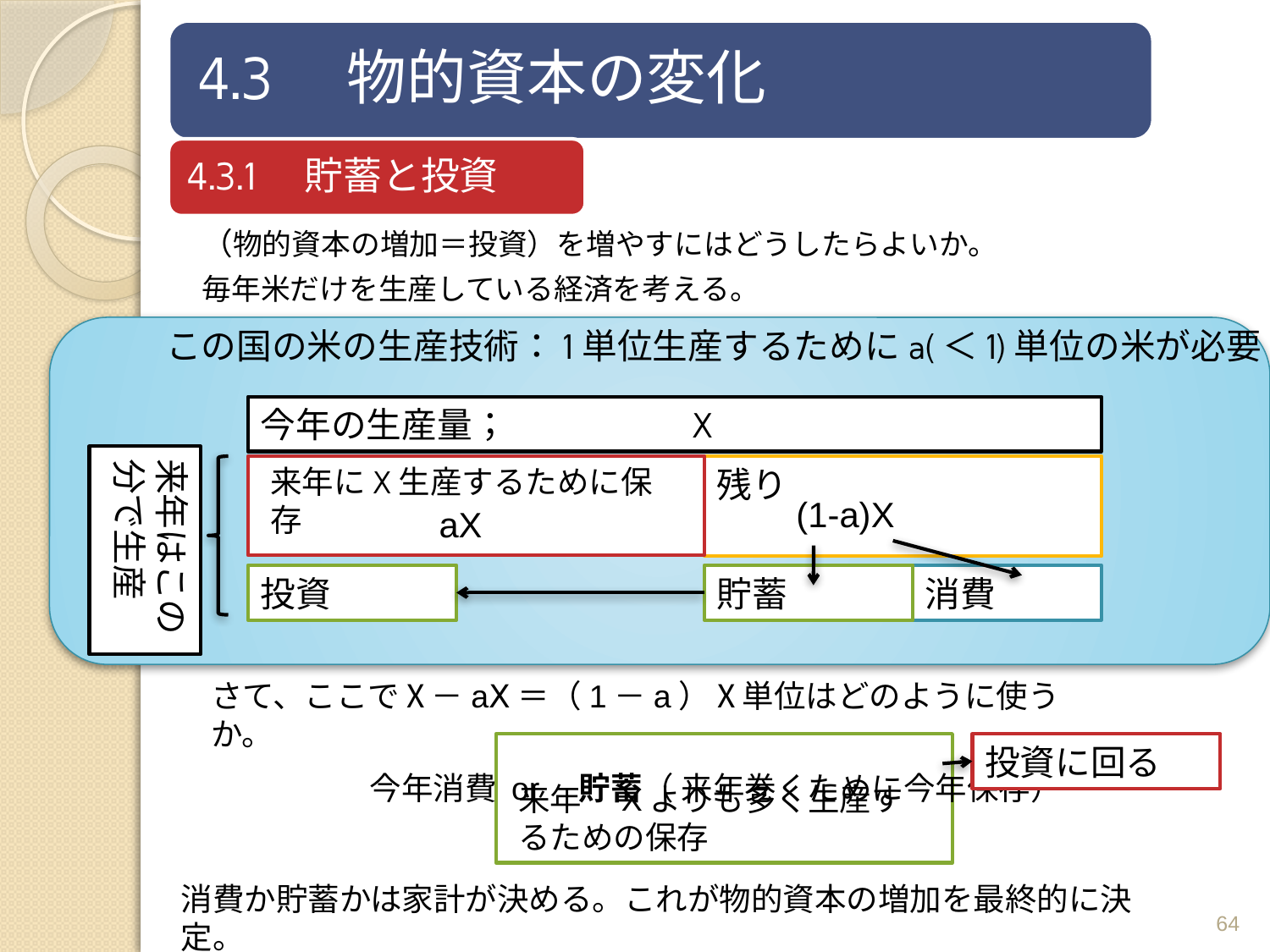

4.3　物的資本の変化
4.3.1　貯蓄と投資
（物的資本の増加＝投資）を増やすにはどうしたらよいか。
毎年米だけを生産している経済を考える。

この国の米の生産技術：1単位生産するためにa(＜1)単位の米が必要
今年の生産量；　　　　　X

来年はこの分で生産

来年にX生産するために保存

残り
(1-a)X
aX
投資
貯蓄
消費
さて、ここでⅩ－aⅩ＝（1－a）Ⅹ単位はどのように使うか。
　　　　　今年消費 or　貯蓄（ 来年巻くために今年保存）

投資に回る
来年　Xよりも多く生産するための保存
消費か貯蓄かは家計が決める。これが物的資本の増加を最終的に決定。
64